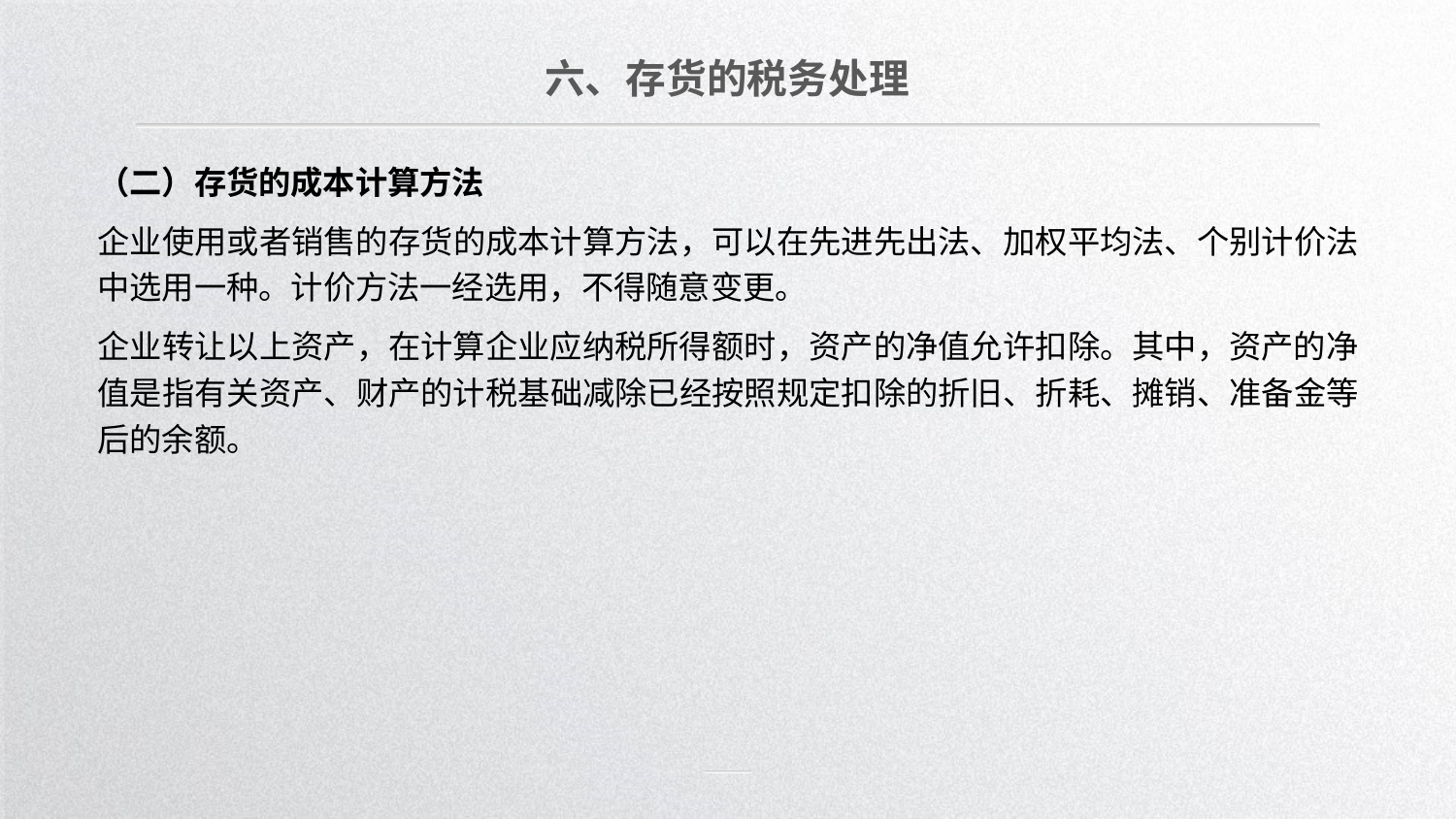

六、存货的税务处理
（二）存货的成本计算方法
企业使用或者销售的存货的成本计算方法，可以在先进先出法、加权平均法、个别计价法中选用一种。计价方法一经选用，不得随意变更。
企业转让以上资产，在计算企业应纳税所得额时，资产的净值允许扣除。其中，资产的净值是指有关资产、财产的计税基础减除已经按照规定扣除的折旧、折耗、摊销、准备金等后的余额。